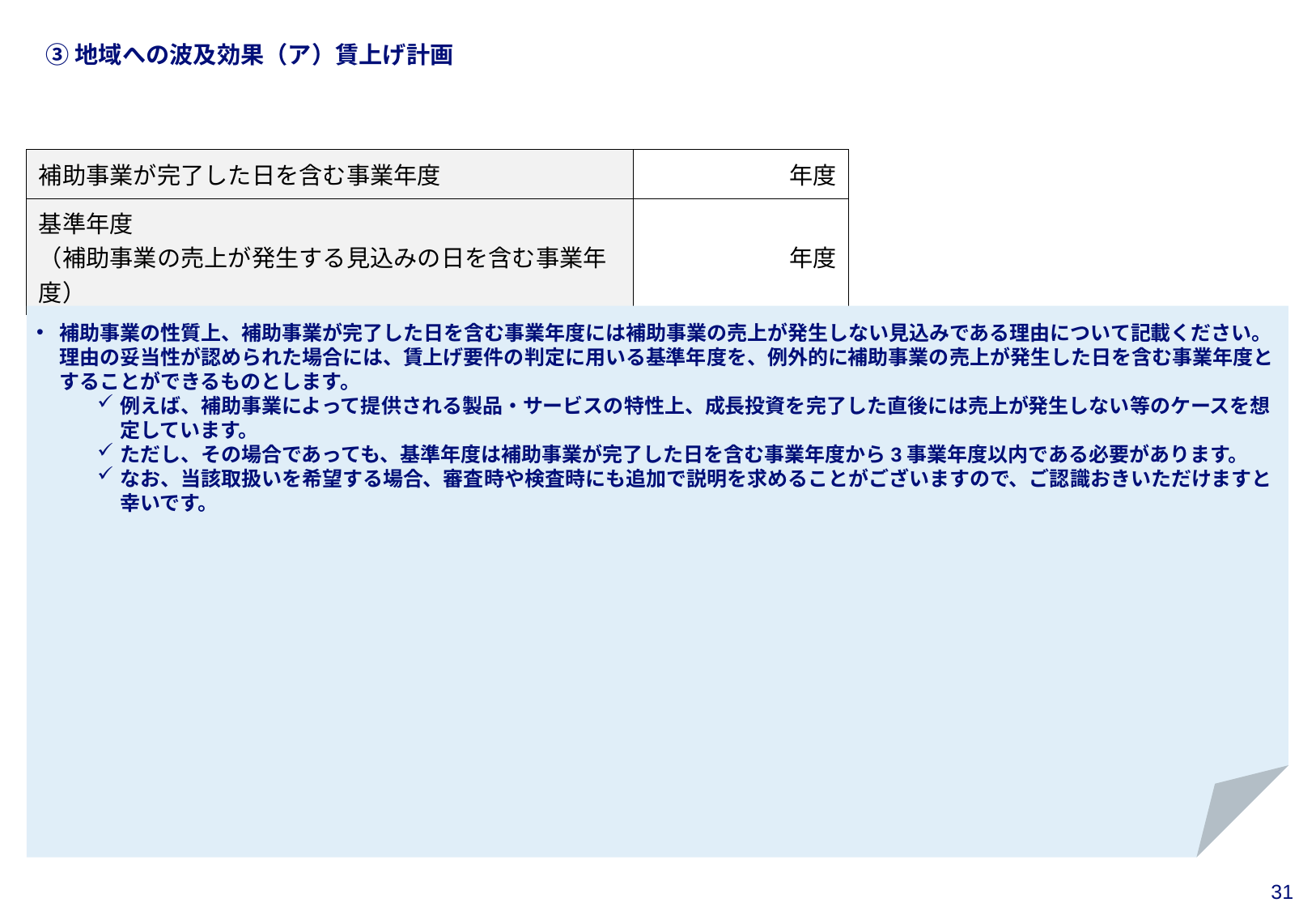

当スライドは作成任意
（賃上げ要件の基準年度を、「補助事業が完了した日を含む事業年度」ではなく、「補助事業の売上が発生した日を含む事業年度」とすることを希望する事業者のみ作成）
#
③地域への波及効果（ア）賃上げ計画
| 補助事業が完了した日を含む事業年度 | 年度 |
| --- | --- |
| 基準年度 （補助事業の売上が発生する見込みの日を含む事業年度） | 年度 |
補助事業の性質上、補助事業が完了した日を含む事業年度には補助事業の売上が発生しない見込みである理由について記載ください。
理由の妥当性が認められた場合には、賃上げ要件の判定に用いる基準年度を、例外的に補助事業の売上が発生した日を含む事業年度と
することができるものとします。
例えば、補助事業によって提供される製品・サービスの特性上、成長投資を完了した直後には売上が発生しない等のケースを想定しています。
ただし、その場合であっても、基準年度は補助事業が完了した日を含む事業年度から3事業年度以内である必要があります。
なお、当該取扱いを希望する場合、審査時や検査時にも追加で説明を求めることがございますので、ご認識おきいただけますと幸いです。